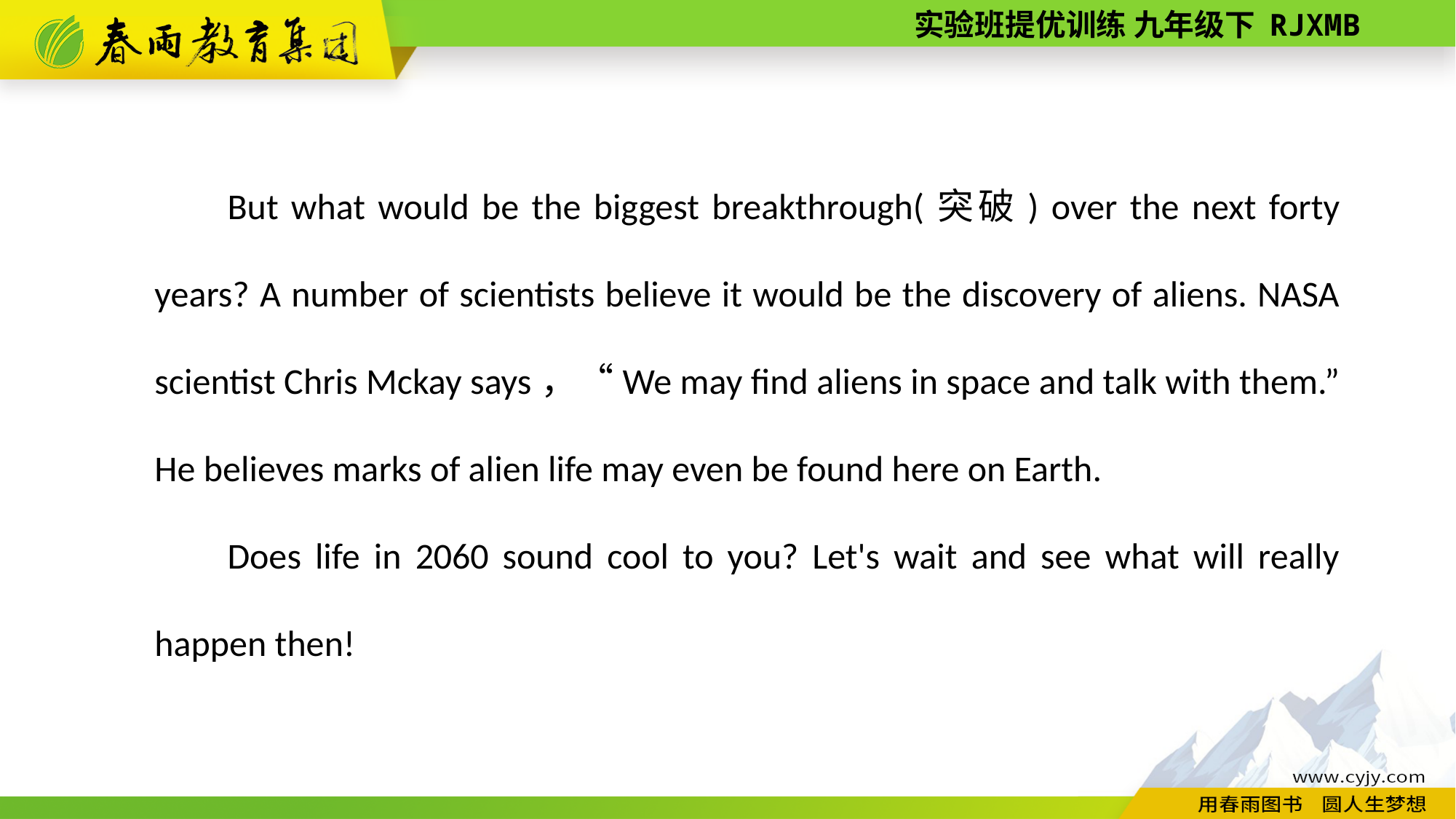

But what would be the biggest breakthrough(突破) over the next forty years? A number of scientists believe it would be the discovery of aliens. NASA scientist Chris Mckay says，“We may find aliens in space and talk with them.” He believes marks of alien life may even be found here on Earth.
Does life in 2060 sound cool to you? Let's wait and see what will really happen then!